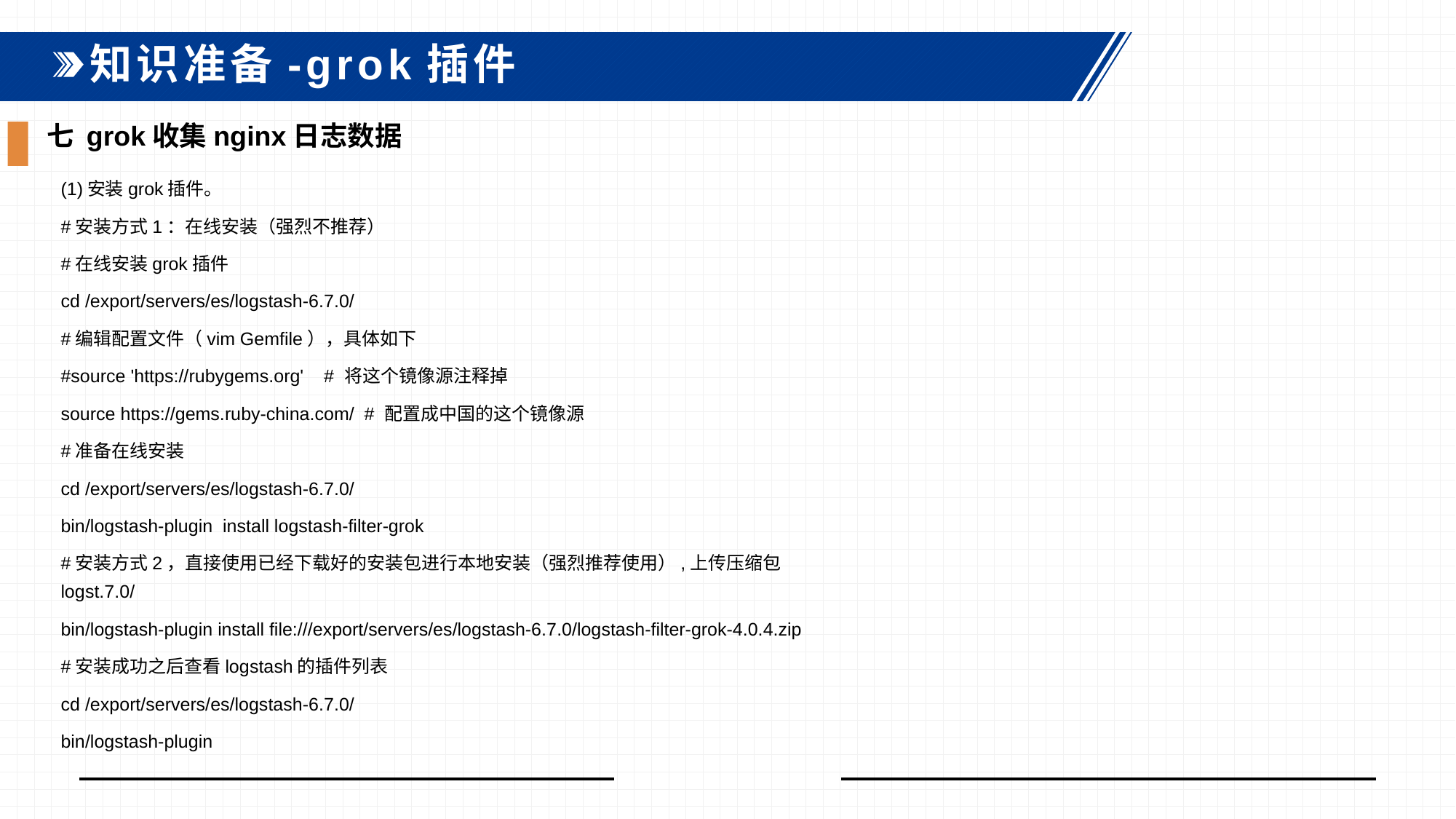

知识准备-grok插件
七 grok收集nginx日志数据
(1)安装grok插件。
#安装方式1：在线安装（强烈不推荐）
#在线安装grok插件
cd /export/servers/es/logstash-6.7.0/
#编辑配置文件（vim Gemfile），具体如下
#source 'https://rubygems.org'    # 将这个镜像源注释掉
source https://gems.ruby-china.com/  # 配置成中国的这个镜像源
#准备在线安装
cd /export/servers/es/logstash-6.7.0/
bin/logstash-plugin  install logstash-filter-grok
#安装方式2，直接使用已经下载好的安装包进行本地安装（强烈推荐使用）,上传压缩包logst.7.0/
bin/logstash-plugin install file:///export/servers/es/logstash-6.7.0/logstash-filter-grok-4.0.4.zip
#安装成功之后查看logstash的插件列表
cd /export/servers/es/logstash-6.7.0/
bin/logstash-plugin